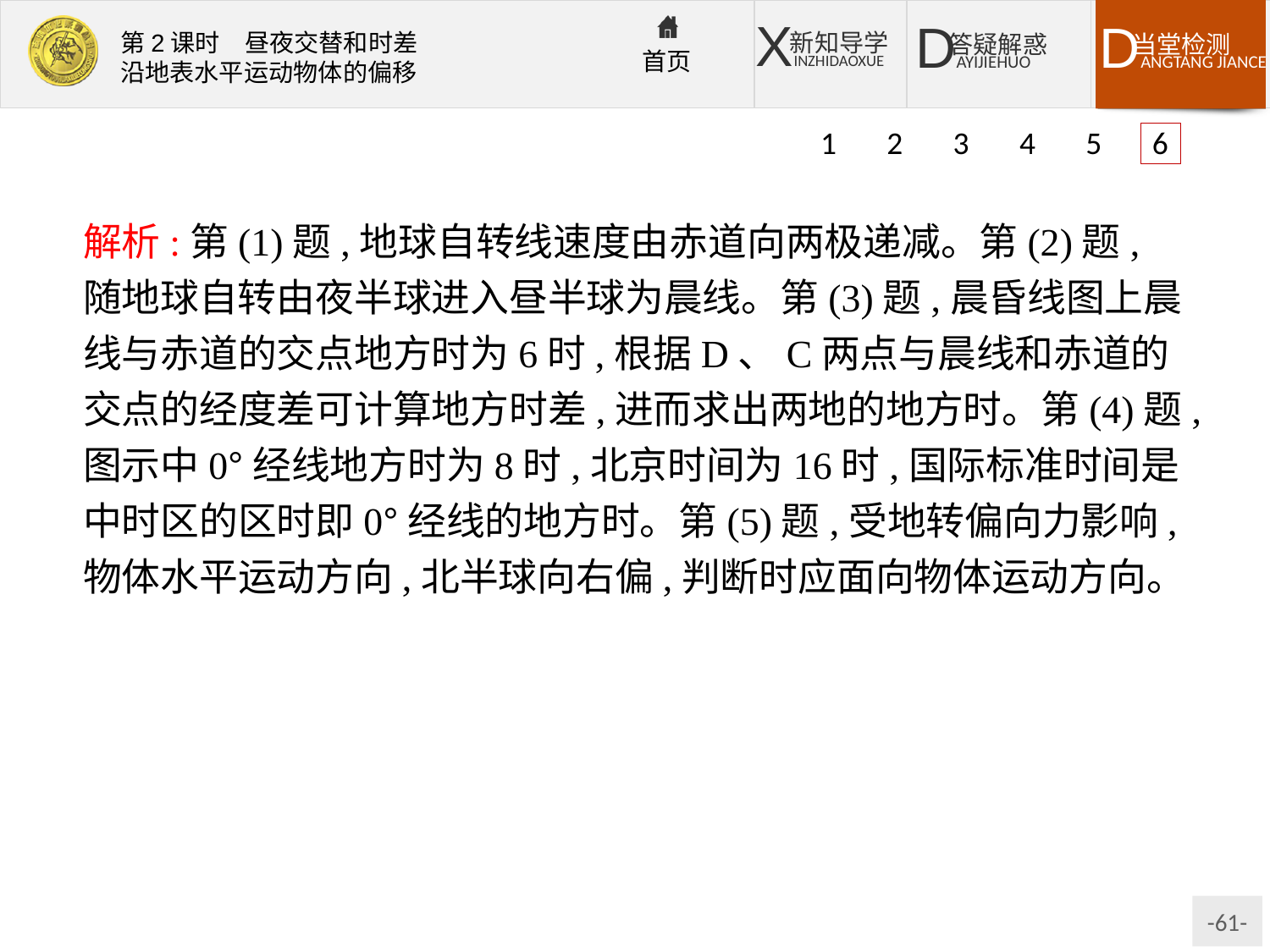

1       2       3       4       5       6

解析:第(1)题,地球自转线速度由赤道向两极递减。第(2)题,随地球自转由夜半球进入昼半球为晨线。第(3)题,晨昏线图上晨线与赤道的交点地方时为6时,根据D、C两点与晨线和赤道的交点的经度差可计算地方时差,进而求出两地的地方时。第(4)题,图示中0°经线地方时为8时,北京时间为16时,国际标准时间是中时区的区时即0°经线的地方时。第(5)题,受地转偏向力影响,物体水平运动方向,北半球向右偏,判断时应面向物体运动方向。
答案:(1)C、B、A
(2)晨　线上某点随着地球自转即将进入昼半球。
(3)8时　A　早
(4)16时　8时
(5)西